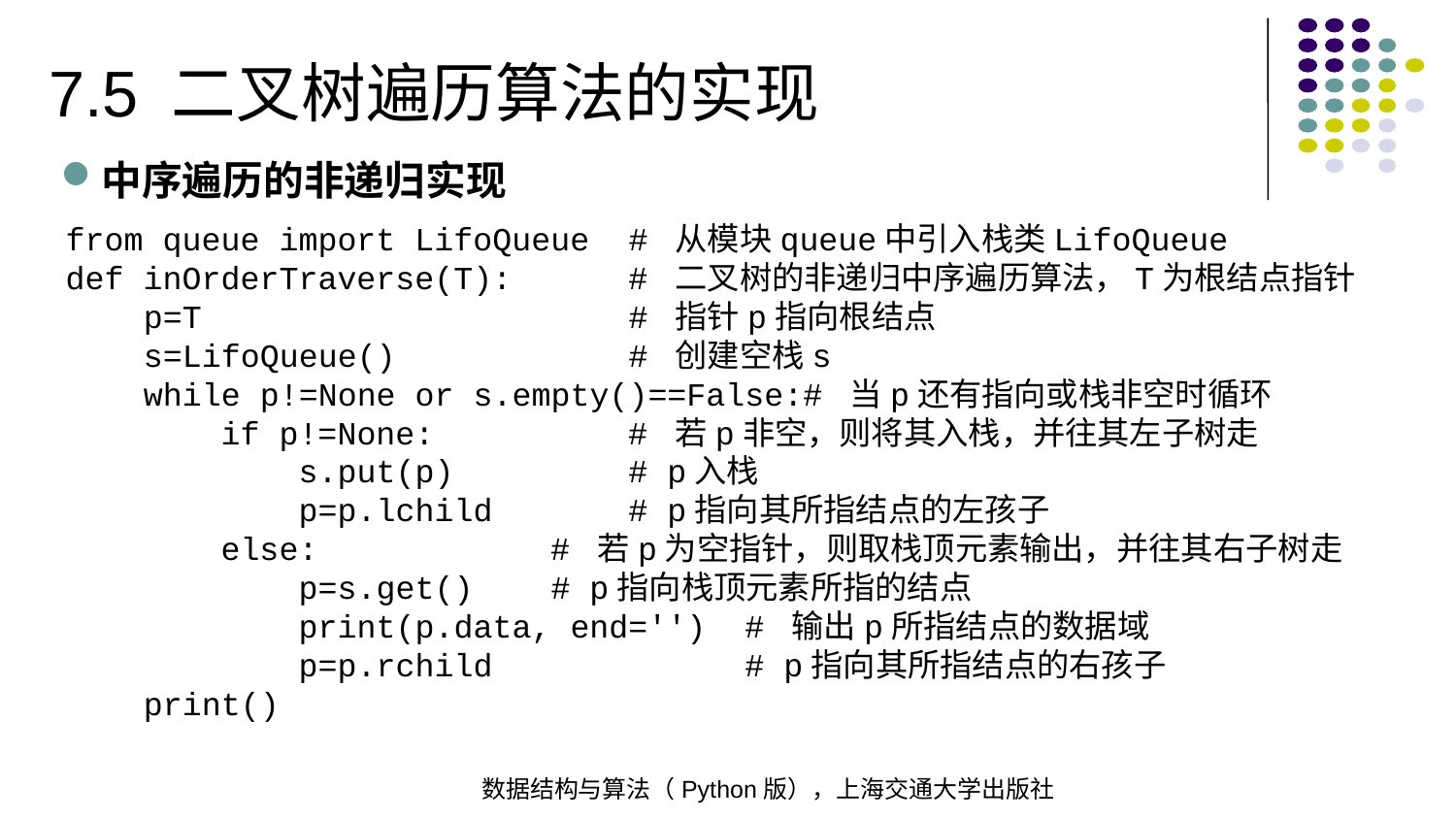

7.5 二叉树遍历算法的实现
中序遍历的非递归实现
from queue import LifoQueue  # 从模块queue中引入栈类LifoQueue
def inOrderTraverse(T):      # 二叉树的非递归中序遍历算法，T为根结点指针
    p=T                      # 指针p指向根结点
    s=LifoQueue()            # 创建空栈s
    while p!=None or s.empty()==False:# 当p还有指向或栈非空时循环
        if p!=None:          # 若p非空，则将其入栈，并往其左子树走
            s.put(p)         # p入栈
            p=p.lchild       # p指向其所指结点的左孩子
        else:            # 若p为空指针，则取栈顶元素输出，并往其右子树走
            p=s.get()    # p指向栈顶元素所指的结点
            print(p.data, end='')  # 输出p所指结点的数据域
            p=p.rchild             # p指向其所指结点的右孩子
    print()